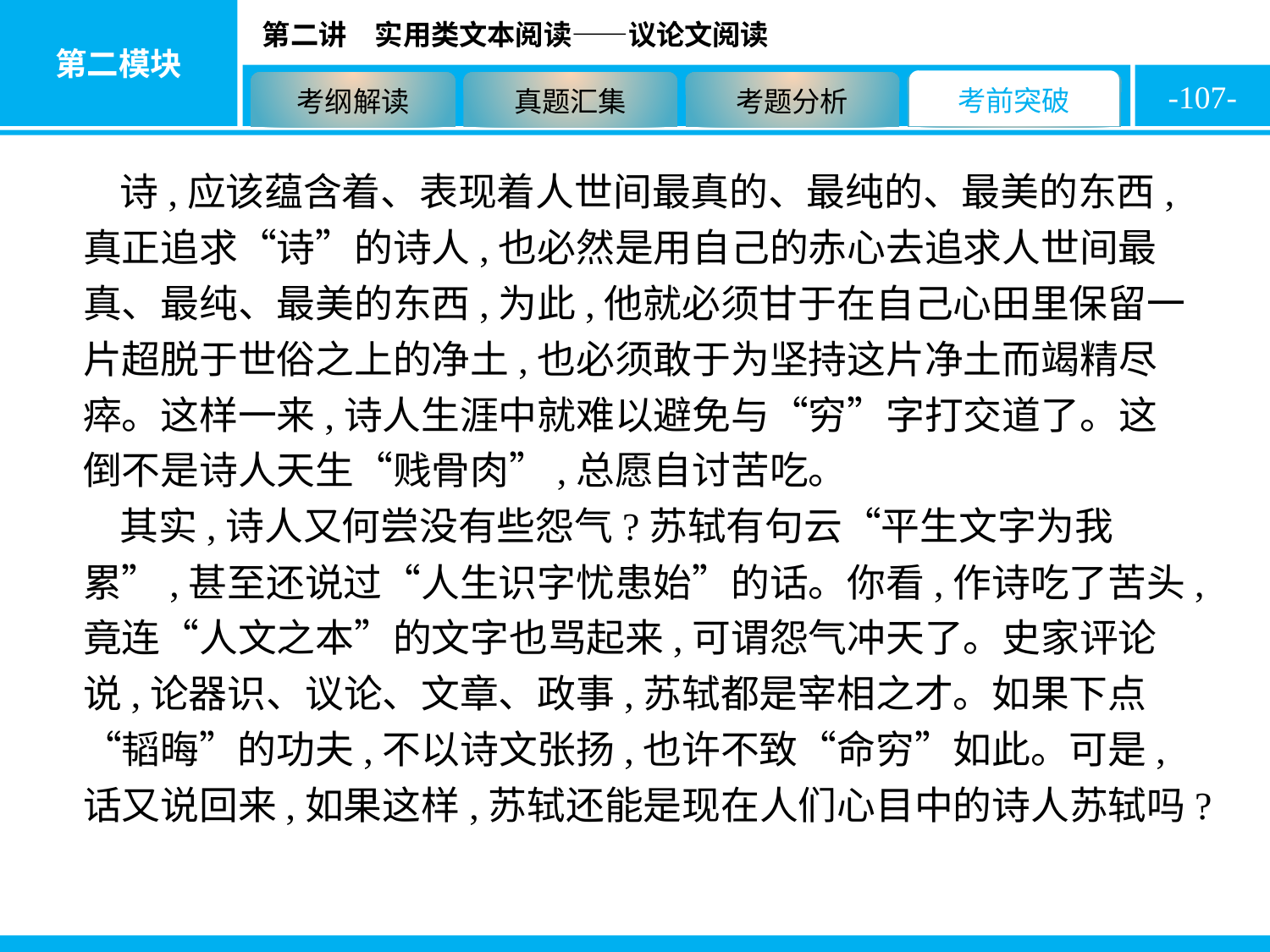

-107-
诗,应该蕴含着、表现着人世间最真的、最纯的、最美的东西,真正追求“诗”的诗人,也必然是用自己的赤心去追求人世间最真、最纯、最美的东西,为此,他就必须甘于在自己心田里保留一片超脱于世俗之上的净土,也必须敢于为坚持这片净土而竭精尽瘁。这样一来,诗人生涯中就难以避免与“穷”字打交道了。这倒不是诗人天生“贱骨肉”,总愿自讨苦吃。
其实,诗人又何尝没有些怨气?苏轼有句云“平生文字为我累”,甚至还说过“人生识字忧患始”的话。你看,作诗吃了苦头,竟连“人文之本”的文字也骂起来,可谓怨气冲天了。史家评论说,论器识、议论、文章、政事,苏轼都是宰相之才。如果下点“韬晦”的功夫,不以诗文张扬,也许不致“命穷”如此。可是,话又说回来,如果这样,苏轼还能是现在人们心目中的诗人苏轼吗?